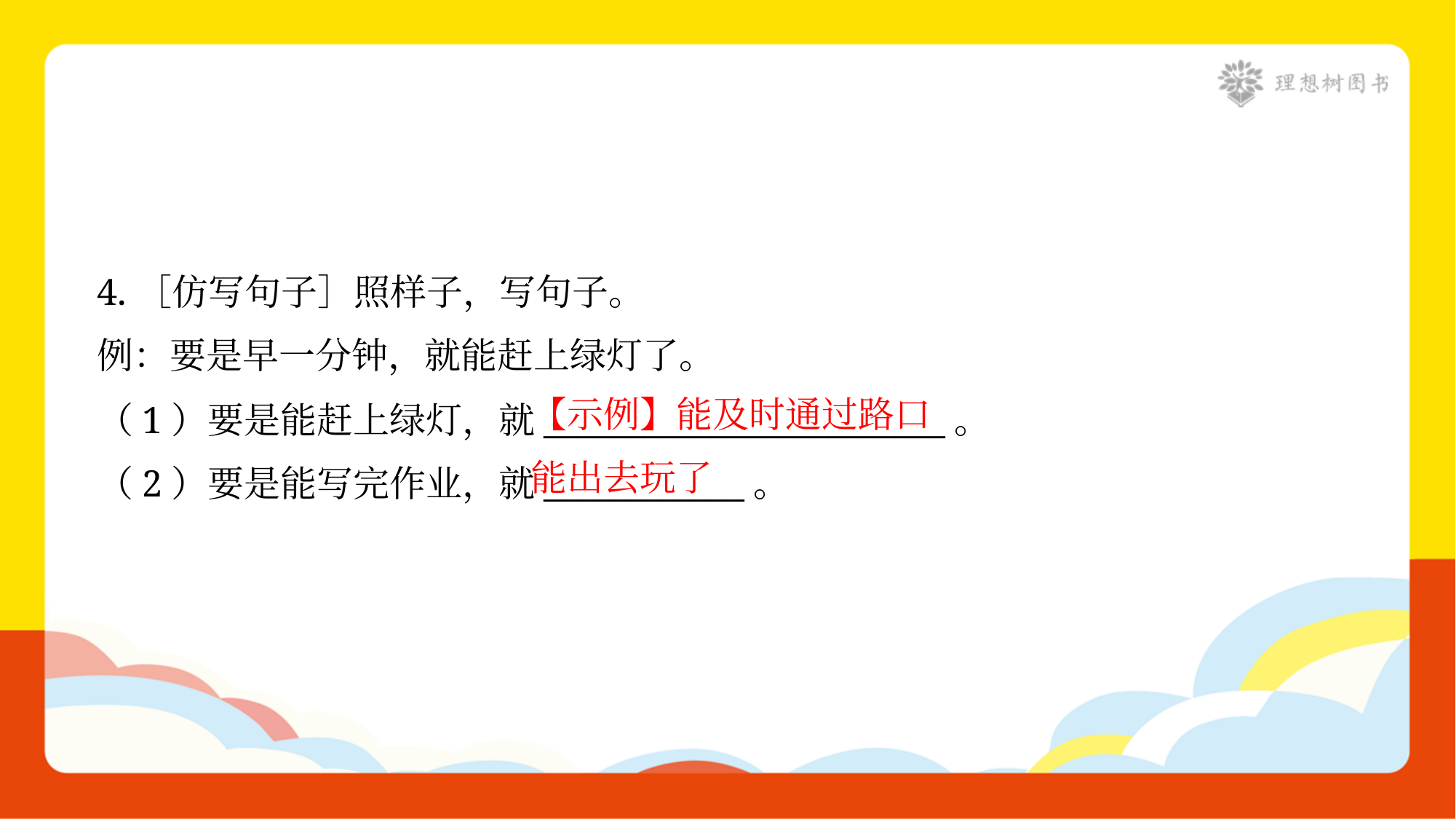

4.［仿写句子］照样子，写句子。
例：要是早一分钟，就能赶上绿灯了。
【示例】能及时通过路口
（1）要是能赶上绿灯，就________________________。
能出去玩了
（2）要是能写完作业，就____________。